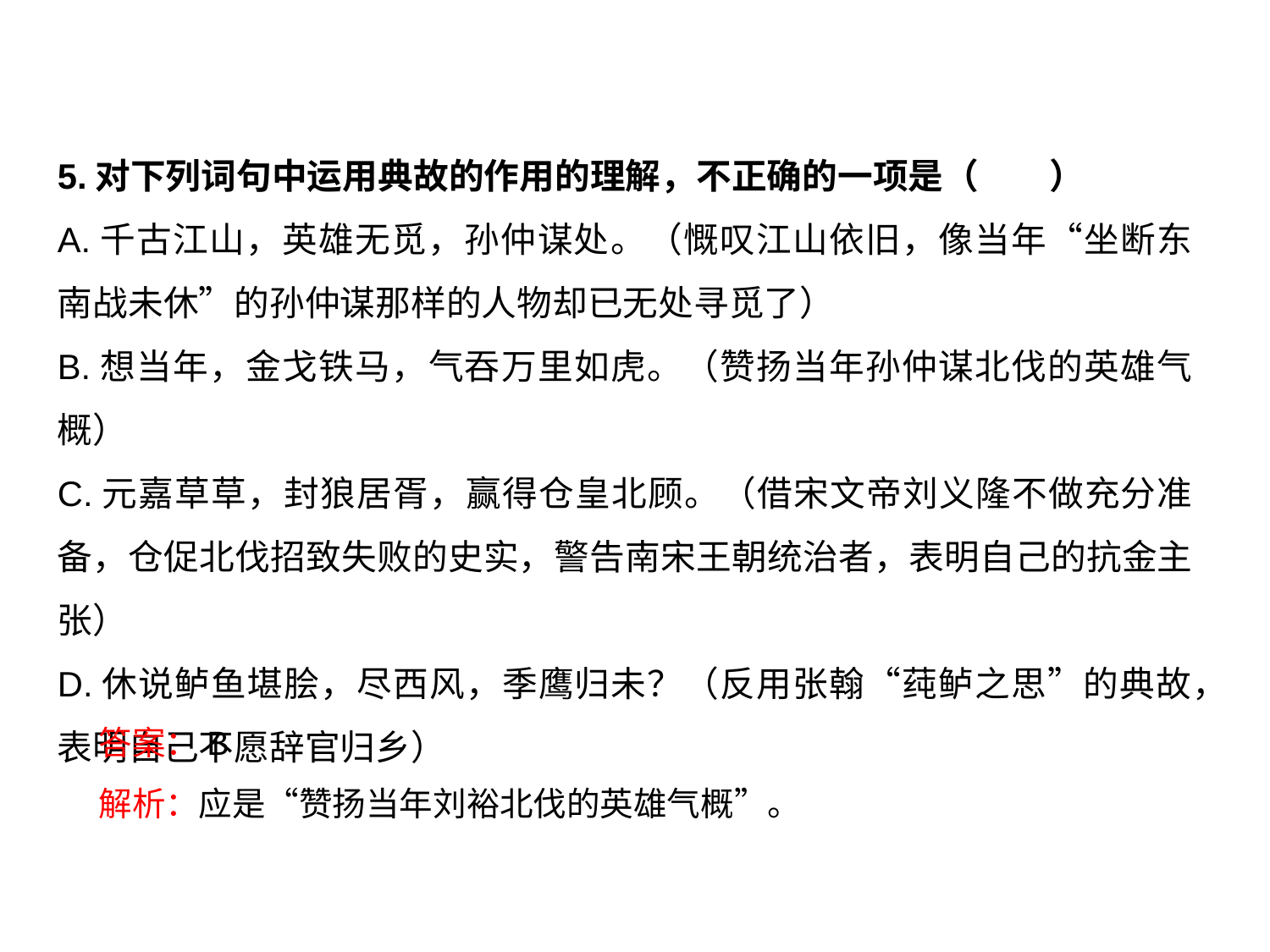

5.对下列词句中运用典故的作用的理解，不正确的一项是（　　）
A.千古江山，英雄无觅，孙仲谋处。（慨叹江山依旧，像当年“坐断东南战未休”的孙仲谋那样的人物却已无处寻觅了）
B.想当年，金戈铁马，气吞万里如虎。（赞扬当年孙仲谋北伐的英雄气概）
C.元嘉草草，封狼居胥，赢得仓皇北顾。（借宋文帝刘义隆不做充分准备，仓促北伐招致失败的史实，警告南宋王朝统治者，表明自己的抗金主张）
D.休说鲈鱼堪脍，尽西风，季鹰归未？（反用张翰“莼鲈之思”的典故，表明自己不愿辞官归乡）
答案：B
解析：应是“赞扬当年刘裕北伐的英雄气概”。